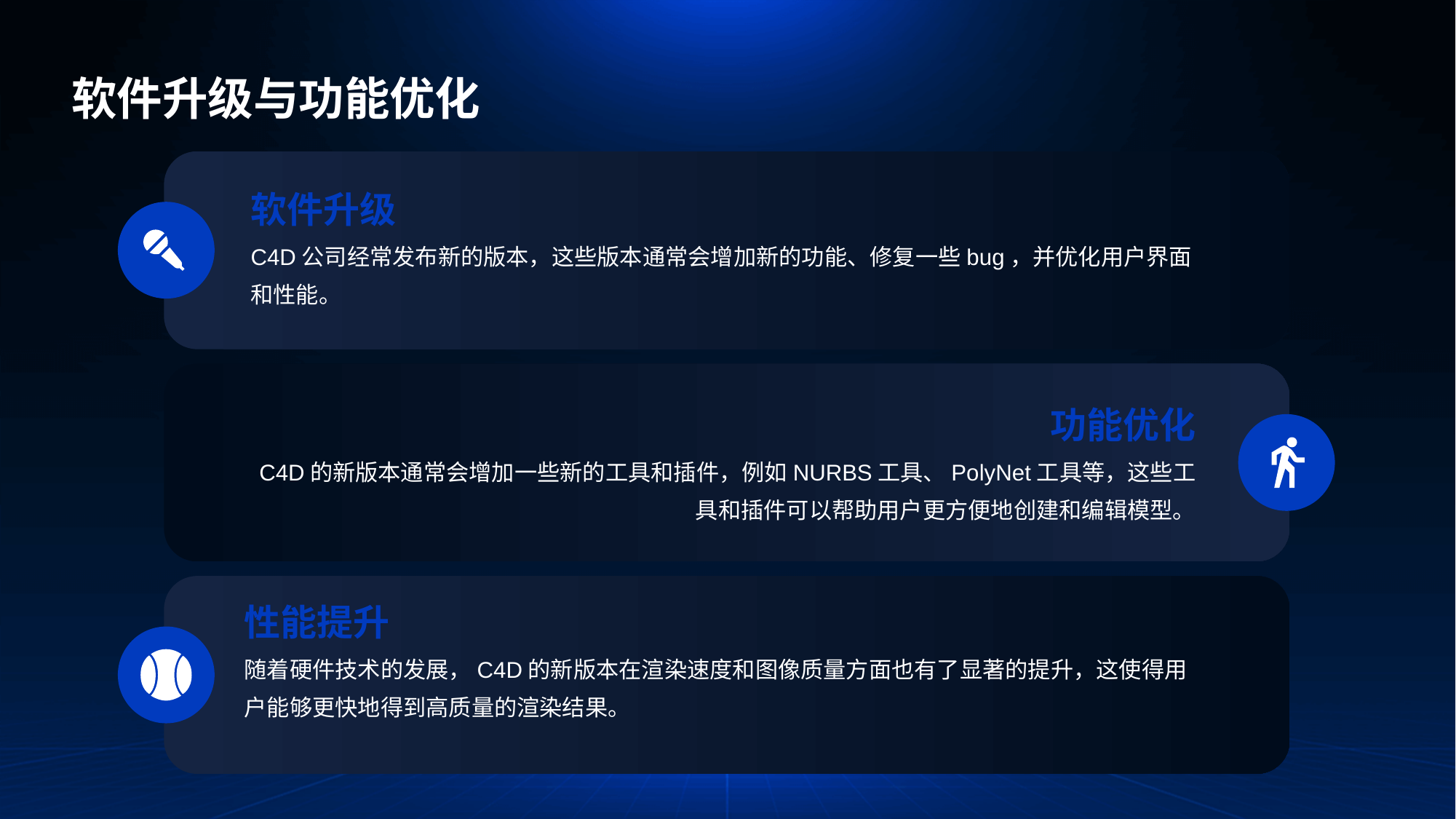

软件升级与功能优化

软件升级

C4D公司经常发布新的版本，这些版本通常会增加新的功能、修复一些bug，并优化用户界面和性能。

功能优化

C4D的新版本通常会增加一些新的工具和插件，例如NURBS工具、PolyNet工具等，这些工具和插件可以帮助用户更方便地创建和编辑模型。

性能提升

随着硬件技术的发展，C4D的新版本在渲染速度和图像质量方面也有了显著的提升，这使得用户能够更快地得到高质量的渲染结果。